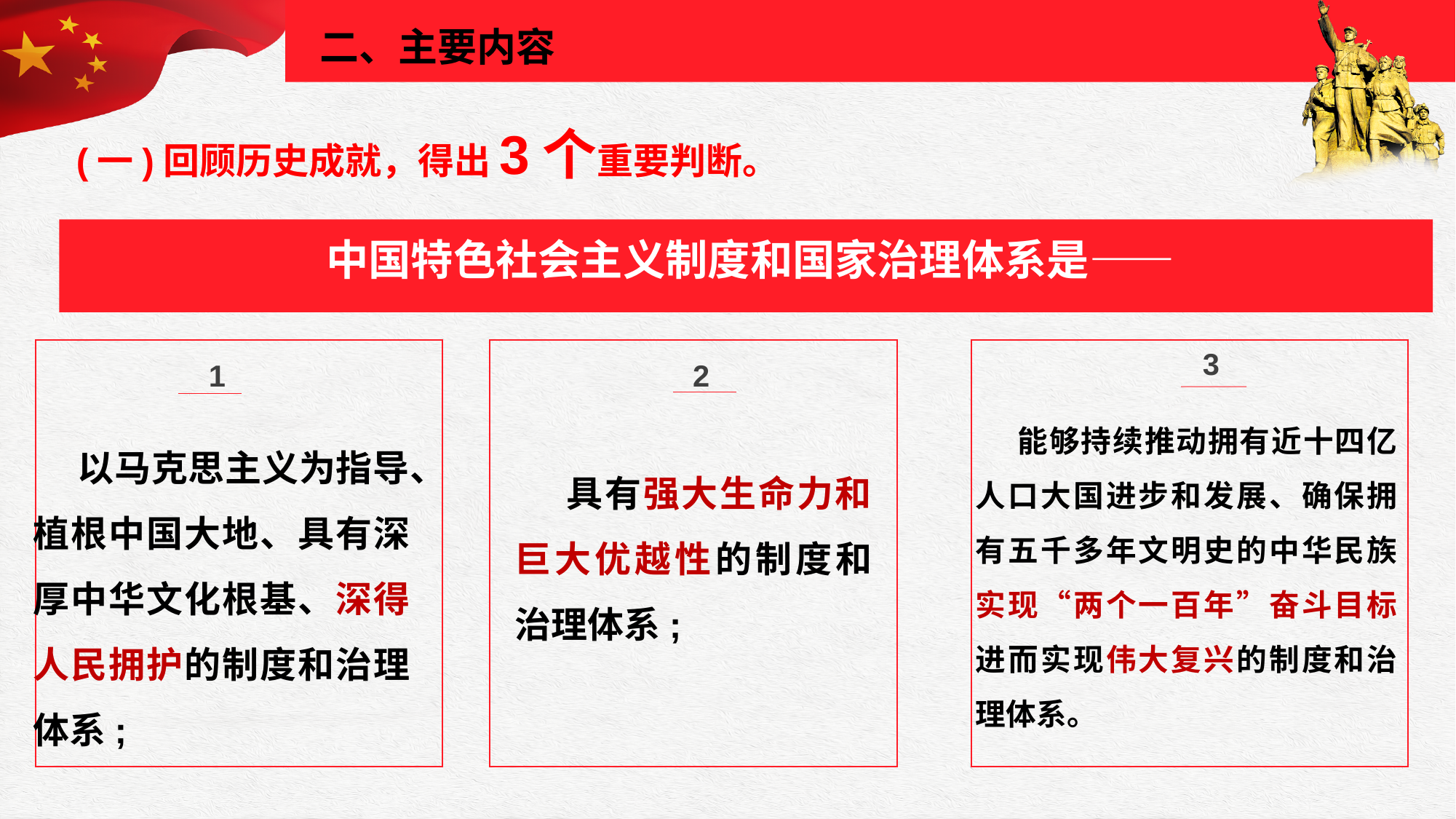

二、主要内容
(一)回顾历史成就，得出3个重要判断。

中国特色社会主义制度和国家治理体系是——
3

1
2
    能够持续推动拥有近十四亿人口大国进步和发展、确保拥有五千多年文明史的中华民族实现“两个一百年”奋斗目标进而实现伟大复兴的制度和治理体系。
    以马克思主义为指导、植根中国大地、具有深厚中华文化根基、深得人民拥护的制度和治理体系;

    具有强大生命力和巨大优越性的制度和治理体系;